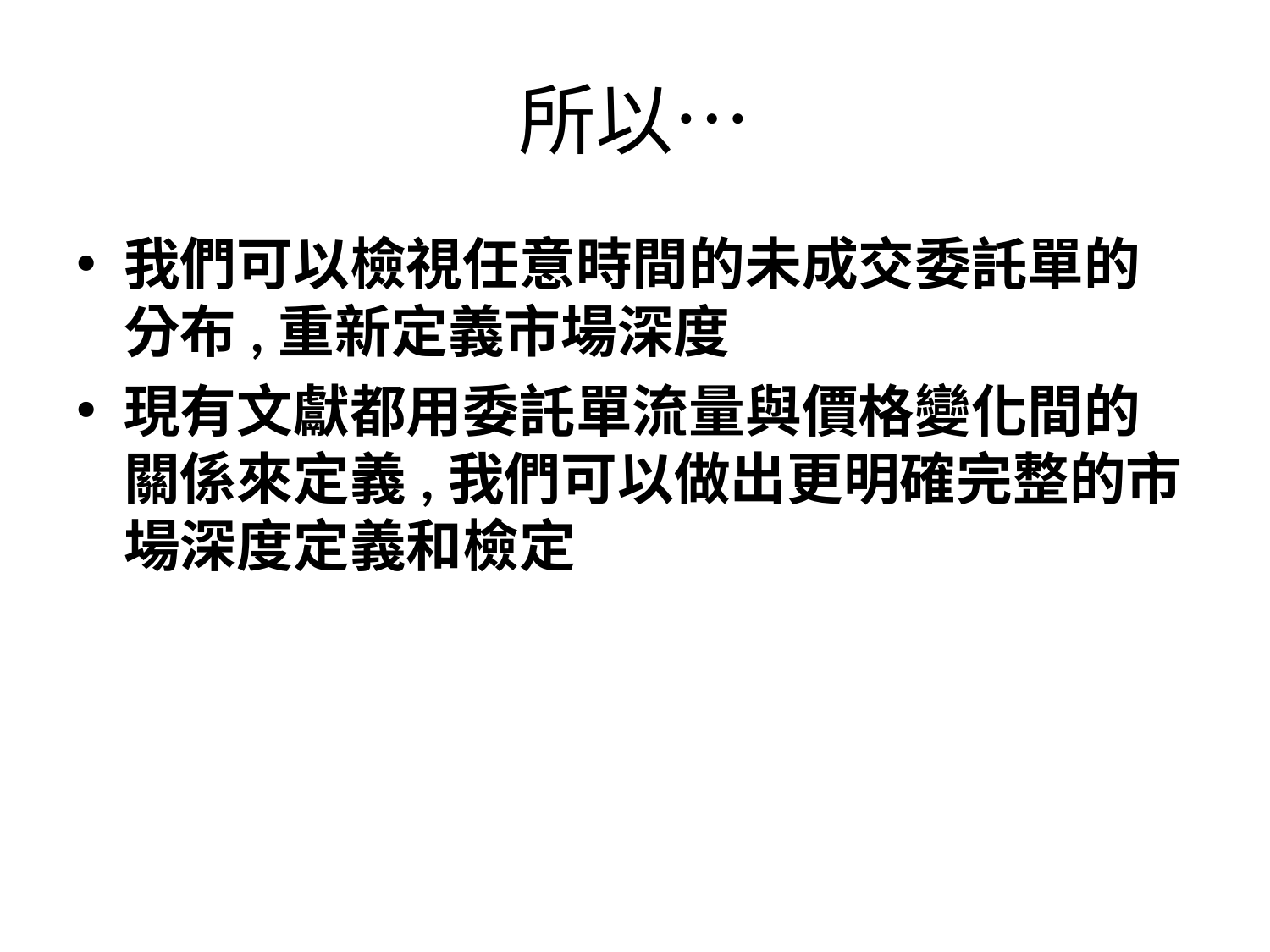

# 所以…
我們可以檢視任意時間的未成交委託單的分布,重新定義市場深度
現有文獻都用委託單流量與價格變化間的關係來定義,我們可以做出更明確完整的市場深度定義和檢定